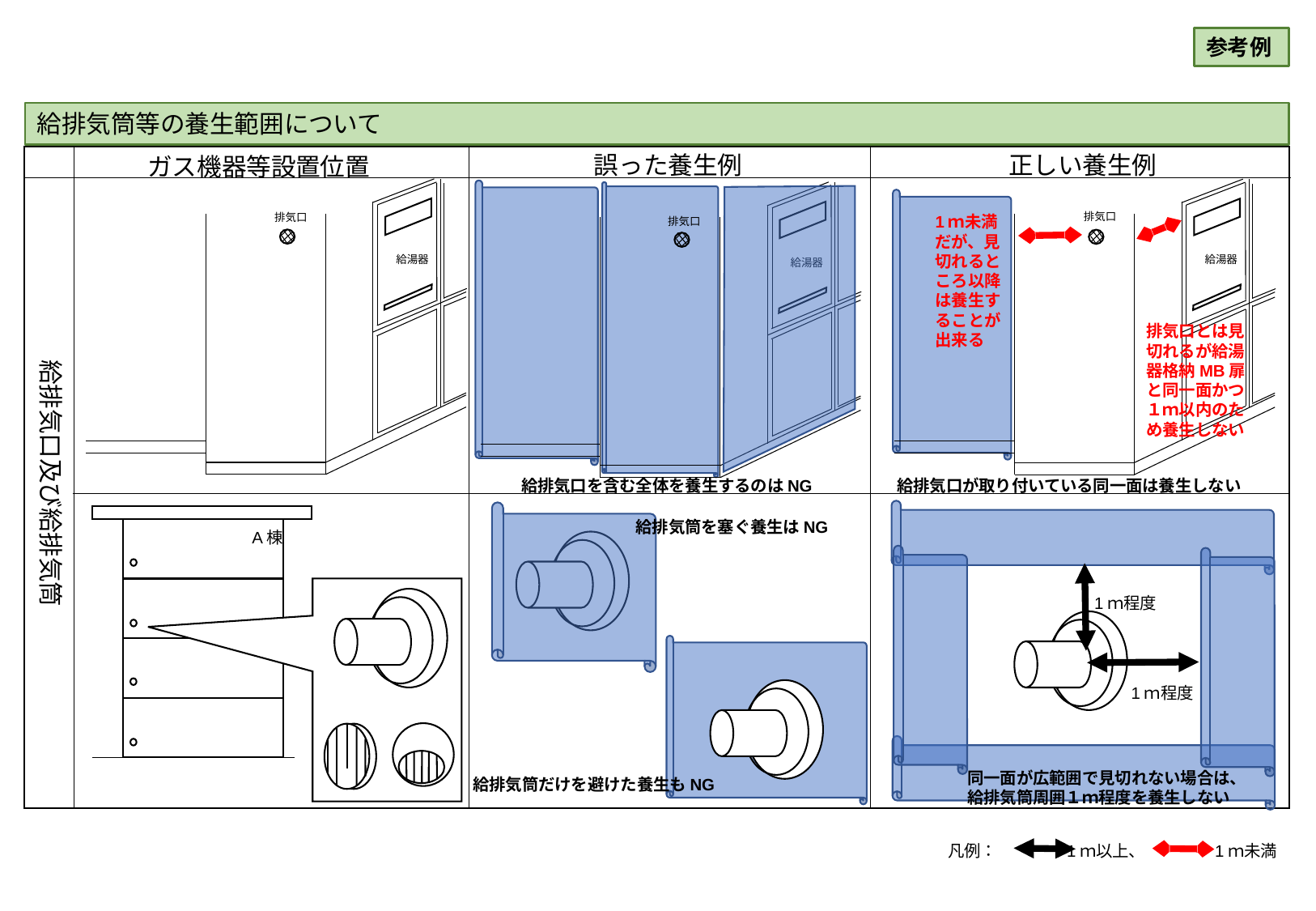

参考例
給排気筒等の養生範囲について
正しい養生例
誤った養生例
ガス機器等設置位置

給湯器

給湯器

給湯器

排気口
排気口
1ｍ未満だが、見切れるところ以降は養生することが出来る
排気口

排気口とは見切れるが給湯器格納MB扉と同一面かつ１ｍ以内のため養生しない

給排気口及び給排気筒
給排気口を含む全体を養生するのはNG
給排気口が取り付いている同一面は養生しない

給排気筒を塞ぐ養生はNG

A棟

1ｍ程度

1ｍ程度

同一面が広範囲で見切れない場合は、給排気筒周囲１ｍ程度を養生しない
給排気筒だけを避けた養生もNG
凡例：　　　　1ｍ以上、　　　　1ｍ未満